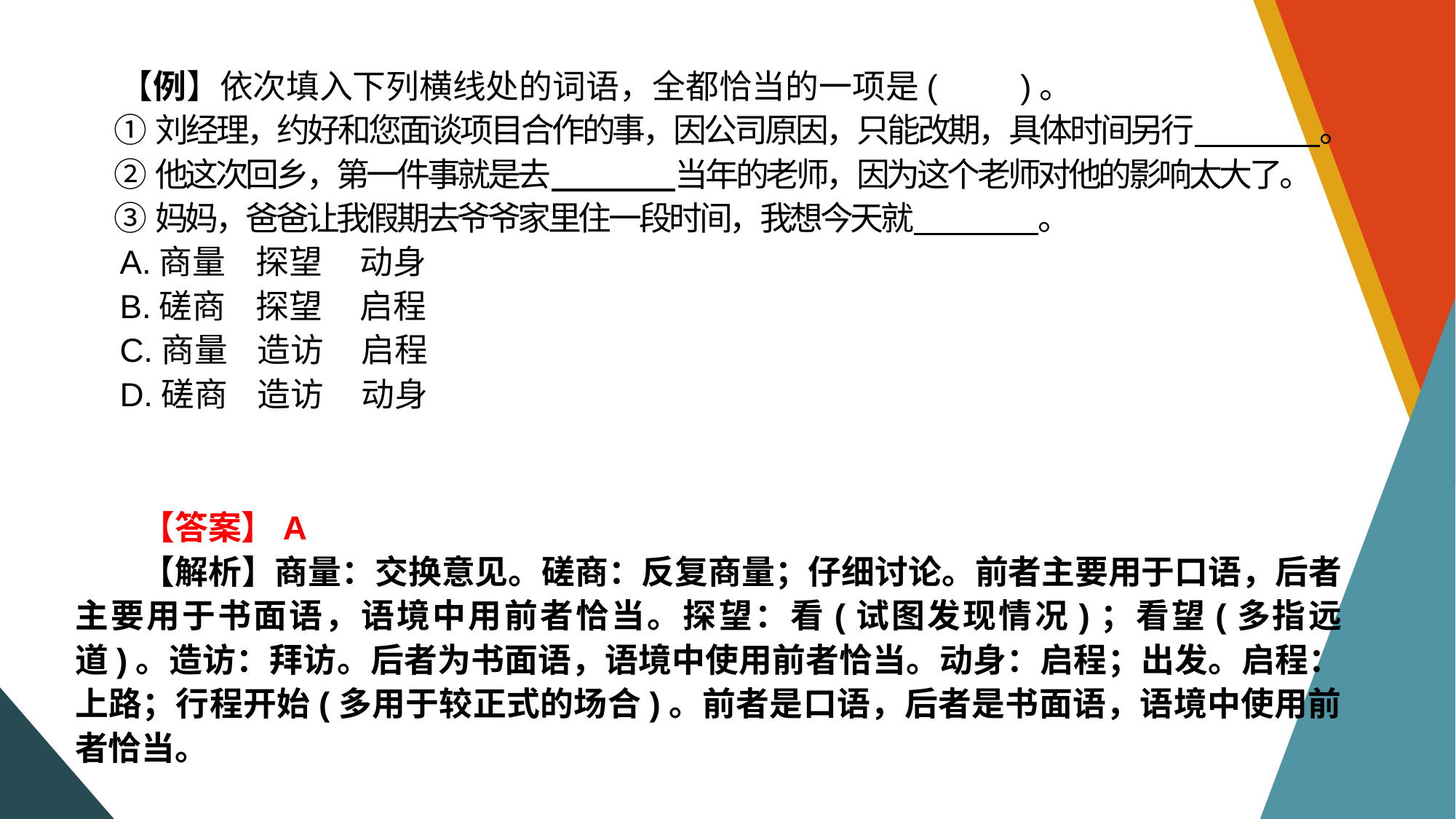

【例】依次填入下列横线处的词语，全都恰当的一项是(　　)。
①刘经理，约好和您面谈项目合作的事，因公司原因，只能改期，具体时间另行　　　　。
②他这次回乡，第一件事就是去　　　　当年的老师，因为这个老师对他的影响太大了。
③妈妈，爸爸让我假期去爷爷家里住一段时间，我想今天就　　　　。
A.商量    探望     动身
B.磋商    探望     启程
C.商量    造访     启程
D.磋商    造访     动身

【答案】A
【解析】商量：交换意见。磋商：反复商量；仔细讨论。前者主要用于口语，后者主要用于书面语，语境中用前者恰当。探望：看(试图发现情况)；看望(多指远道)。造访：拜访。后者为书面语，语境中使用前者恰当。动身：启程；出发。启程：上路；行程开始(多用于较正式的场合)。前者是口语，后者是书面语，语境中使用前者恰当。